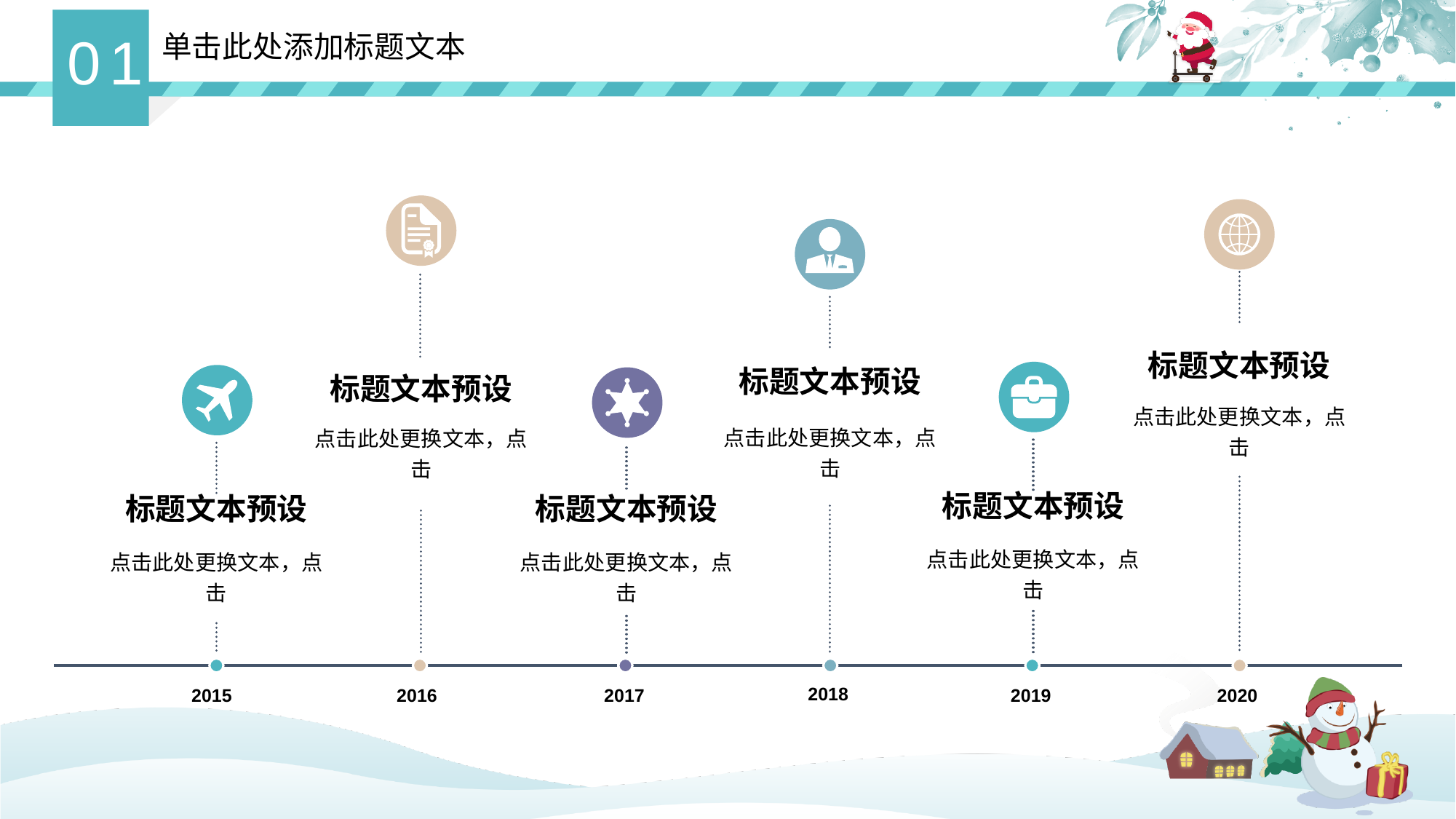

01
单击此处添加标题文本

标题文本预设
标题文本预设

标题文本预设

点击此处更换文本，点击
点击此处更换文本，点击
点击此处更换文本，点击
标题文本预设
标题文本预设
标题文本预设
点击此处更换文本，点击
点击此处更换文本，点击
点击此处更换文本，点击

2018
2015
2016
2017
2019
2020